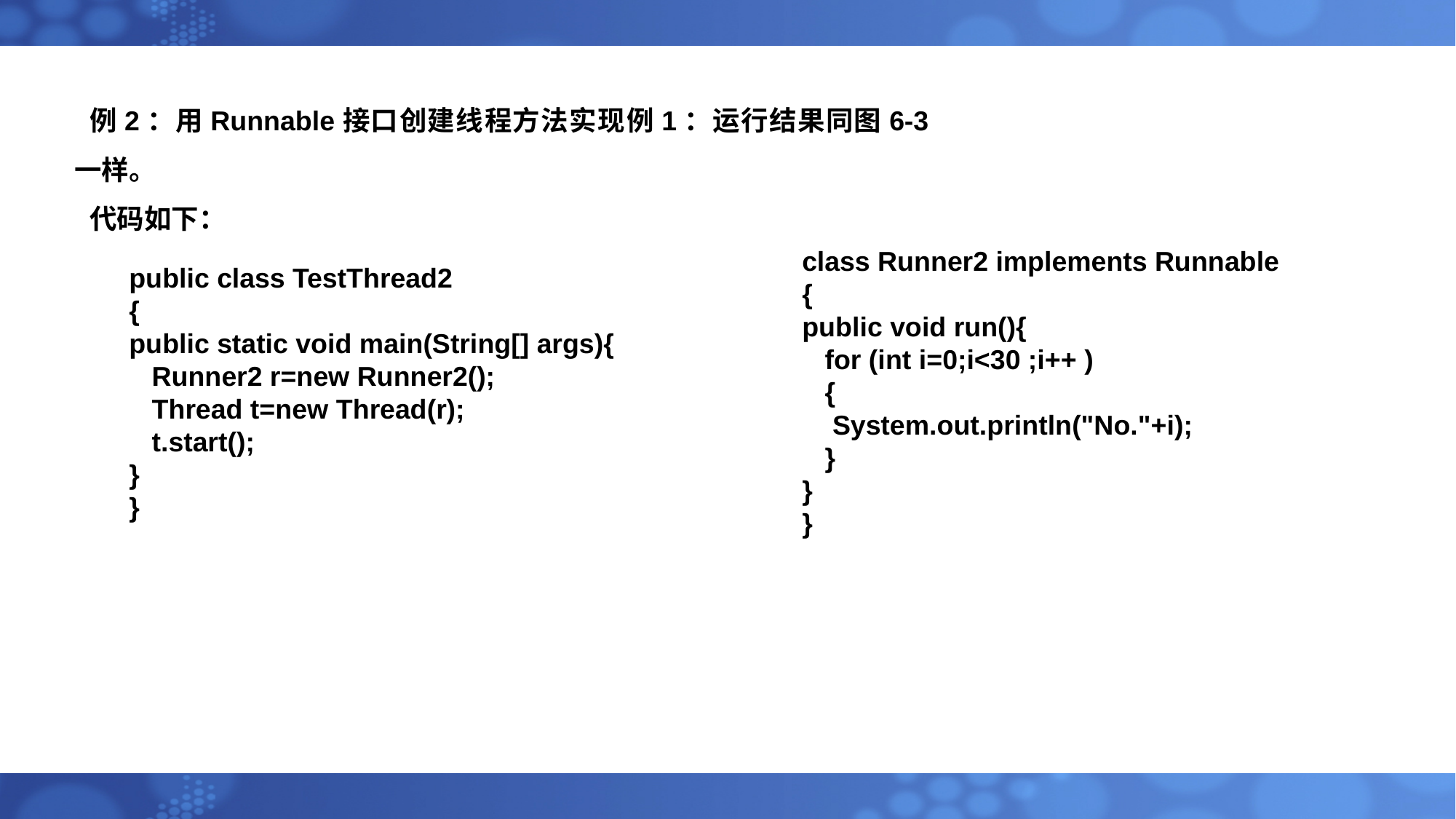

例2：用Runnable接口创建线程方法实现例1：运行结果同图6-3一样。
代码如下：
class Runner2 implements Runnable
{
public void run(){
   for (int i=0;i<30 ;i++ )
   {
    System.out.println("No."+i);
   }
}
}

public class TestThread2
{
public static void main(String[] args){
   Runner2 r=new Runner2();
   Thread t=new Thread(r);
   t.start();
}
}